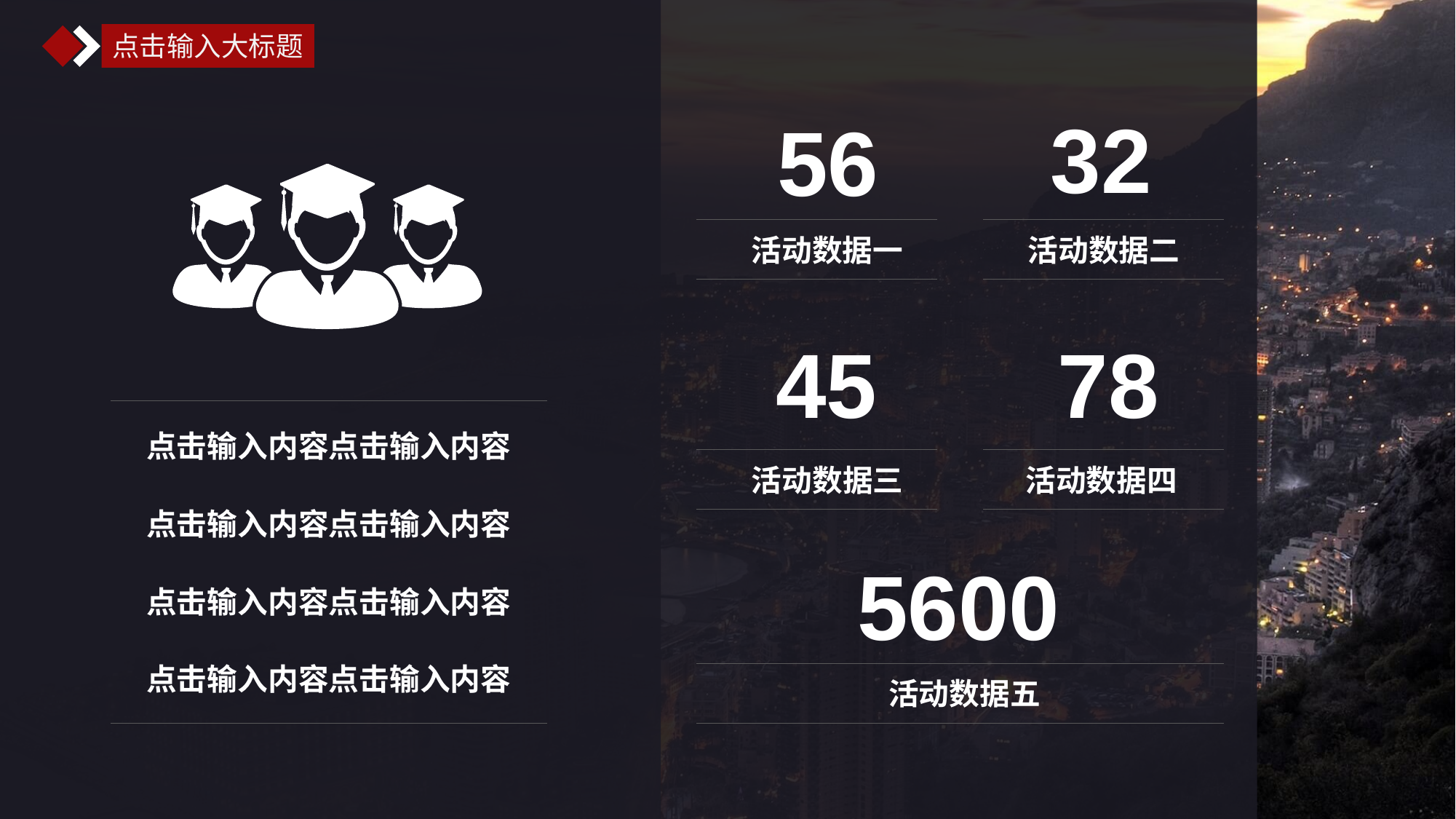

点击输入大标题

32
活动数据二
56
活动数据一

45
活动数据三
78
活动数据四
点击输入内容点击输入内容
点击输入内容点击输入内容
点击输入内容点击输入内容
点击输入内容点击输入内容
5600
活动数据五